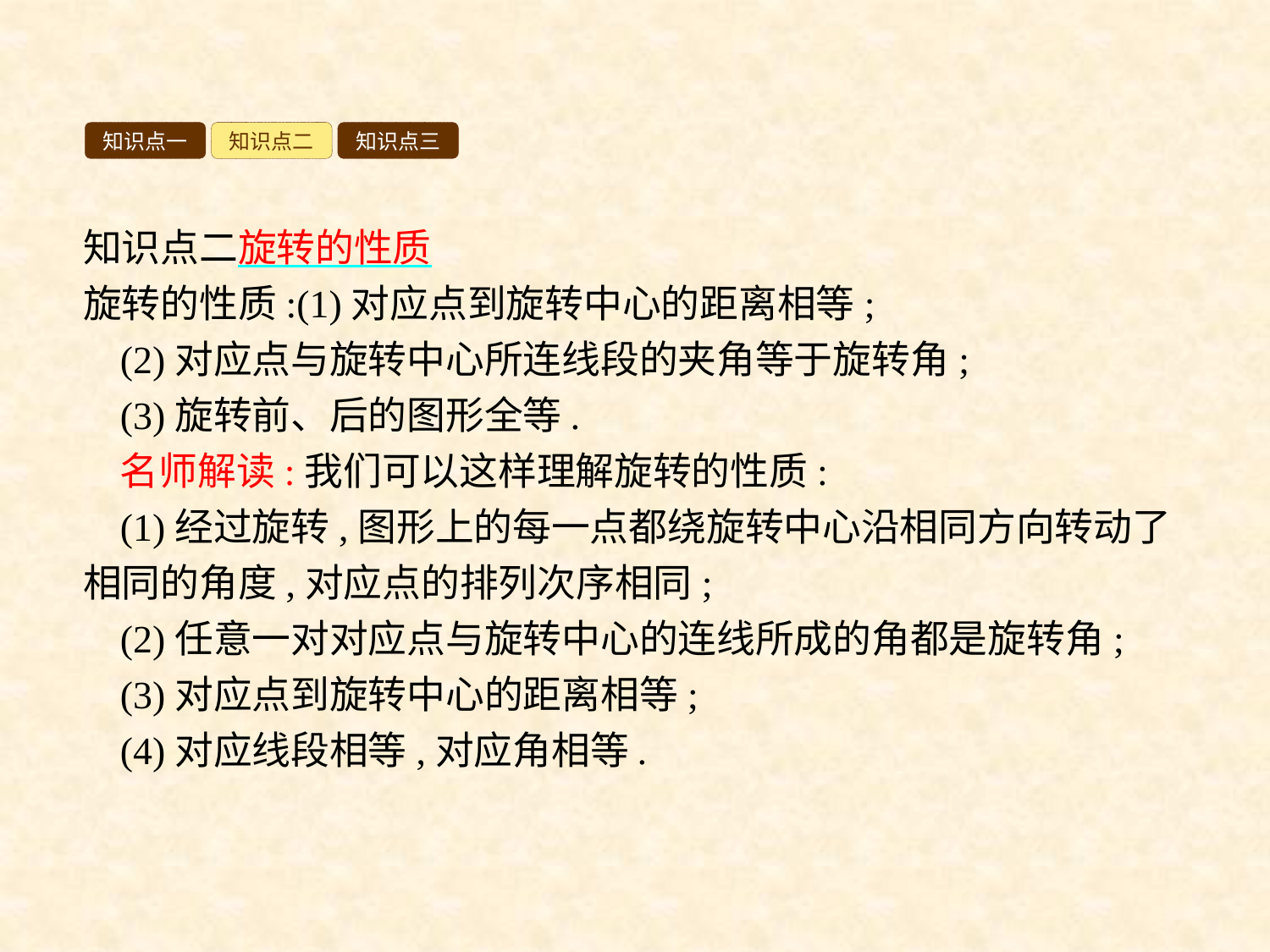

知识点一
知识点二
知识点三
知识点二旋转的性质
旋转的性质:(1)对应点到旋转中心的距离相等;
(2)对应点与旋转中心所连线段的夹角等于旋转角;
(3)旋转前、后的图形全等.
名师解读:我们可以这样理解旋转的性质:
(1)经过旋转,图形上的每一点都绕旋转中心沿相同方向转动了相同的角度,对应点的排列次序相同;
(2)任意一对对应点与旋转中心的连线所成的角都是旋转角;
(3)对应点到旋转中心的距离相等;
(4)对应线段相等,对应角相等.